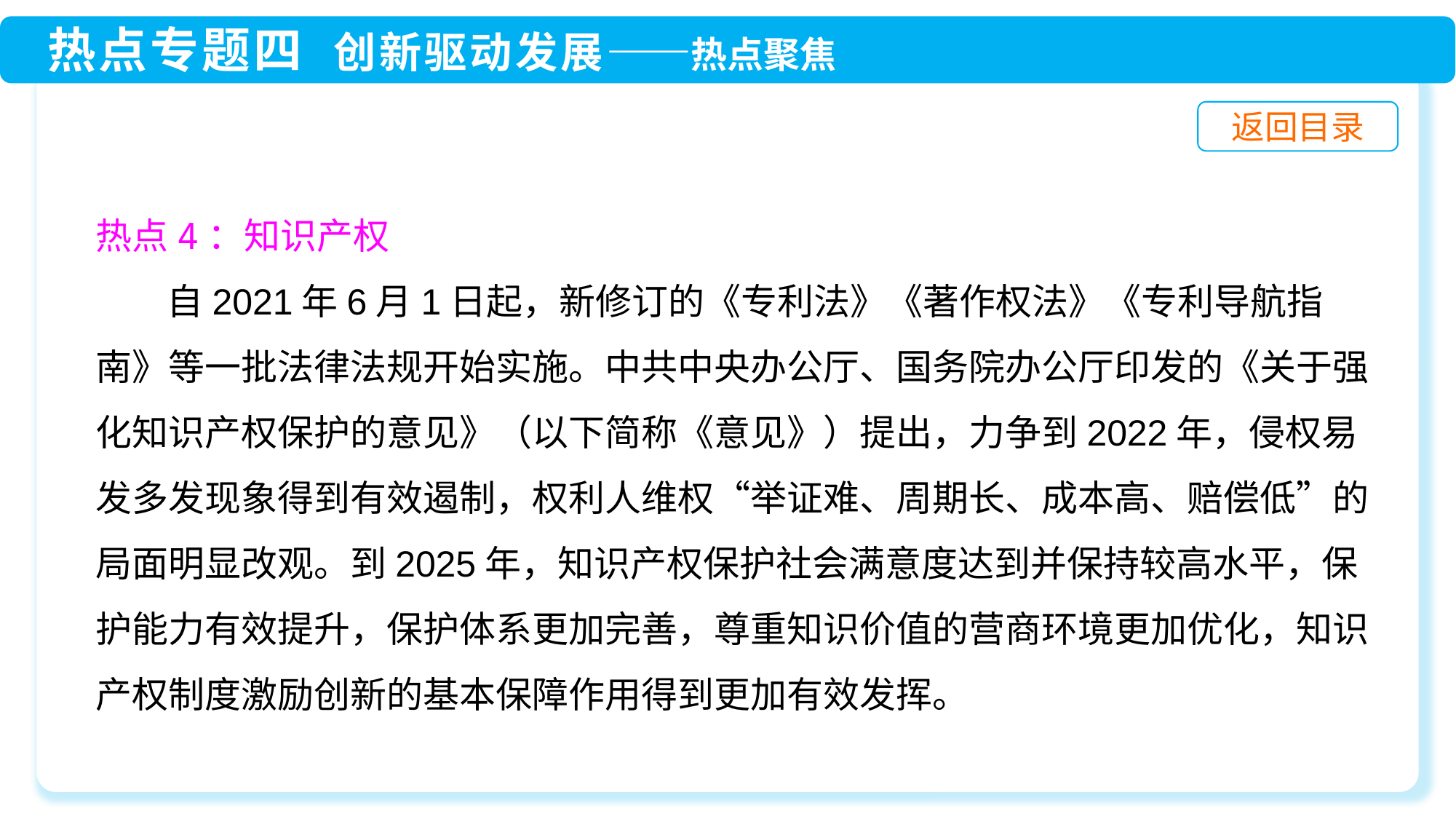

热点4：知识产权
 自2021年6月1日起，新修订的《专利法》《著作权法》《专利导航指南》等一批法律法规开始实施。中共中央办公厅、国务院办公厅印发的《关于强化知识产权保护的意见》（以下简称《意见》）提出，力争到2022年，侵权易发多发现象得到有效遏制，权利人维权“举证难、周期长、成本高、赔偿低”的局面明显改观。到2025年，知识产权保护社会满意度达到并保持较高水平，保护能力有效提升，保护体系更加完善，尊重知识价值的营商环境更加优化，知识产权制度激励创新的基本保障作用得到更加有效发挥。